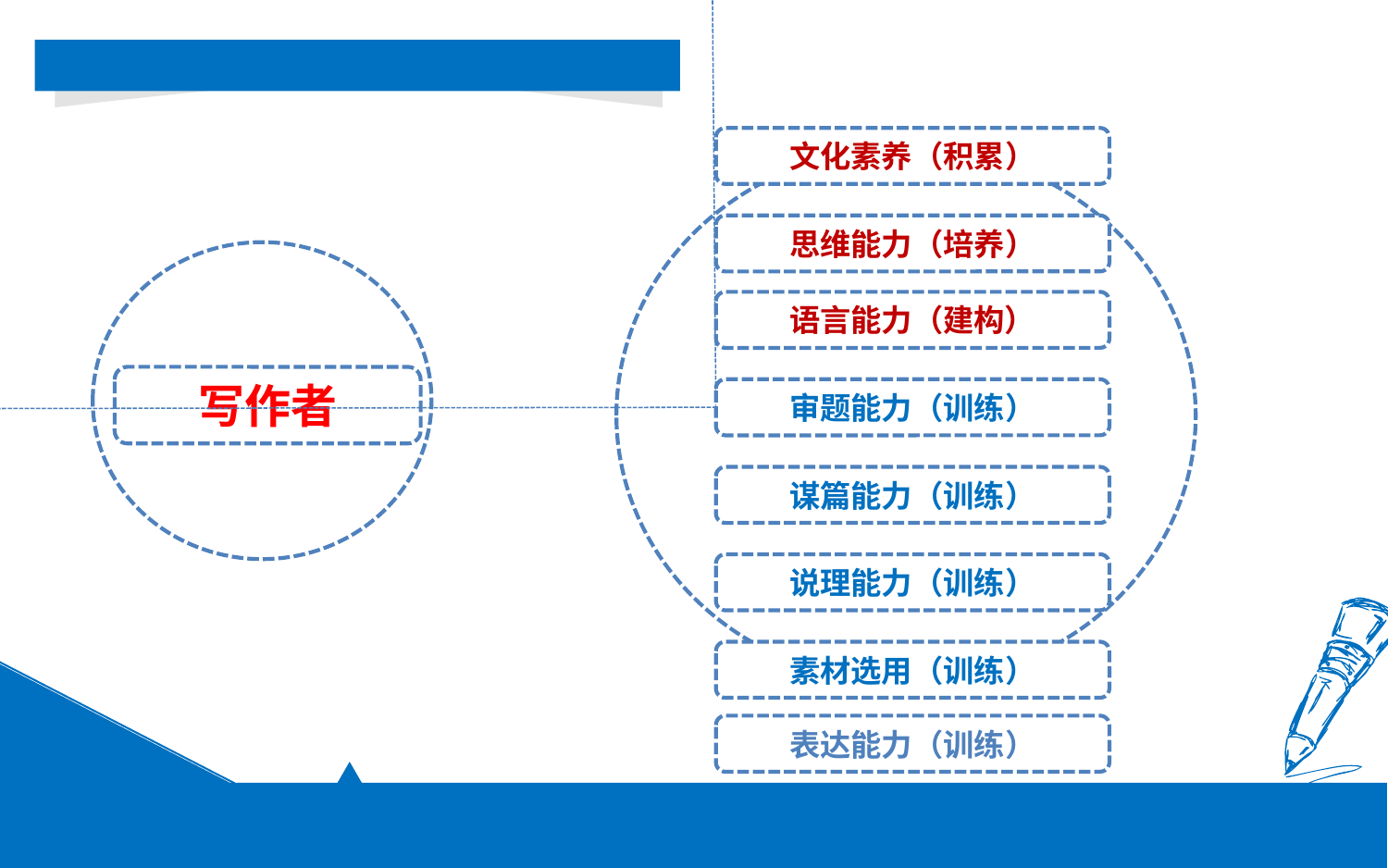

文化素养（积累）

思维能力（培养）
课程

语言能力（建构）
写作者
审题能力（训练）
谋篇能力（训练）
说理能力（训练）

素材选用（训练）

表达能力（训练）